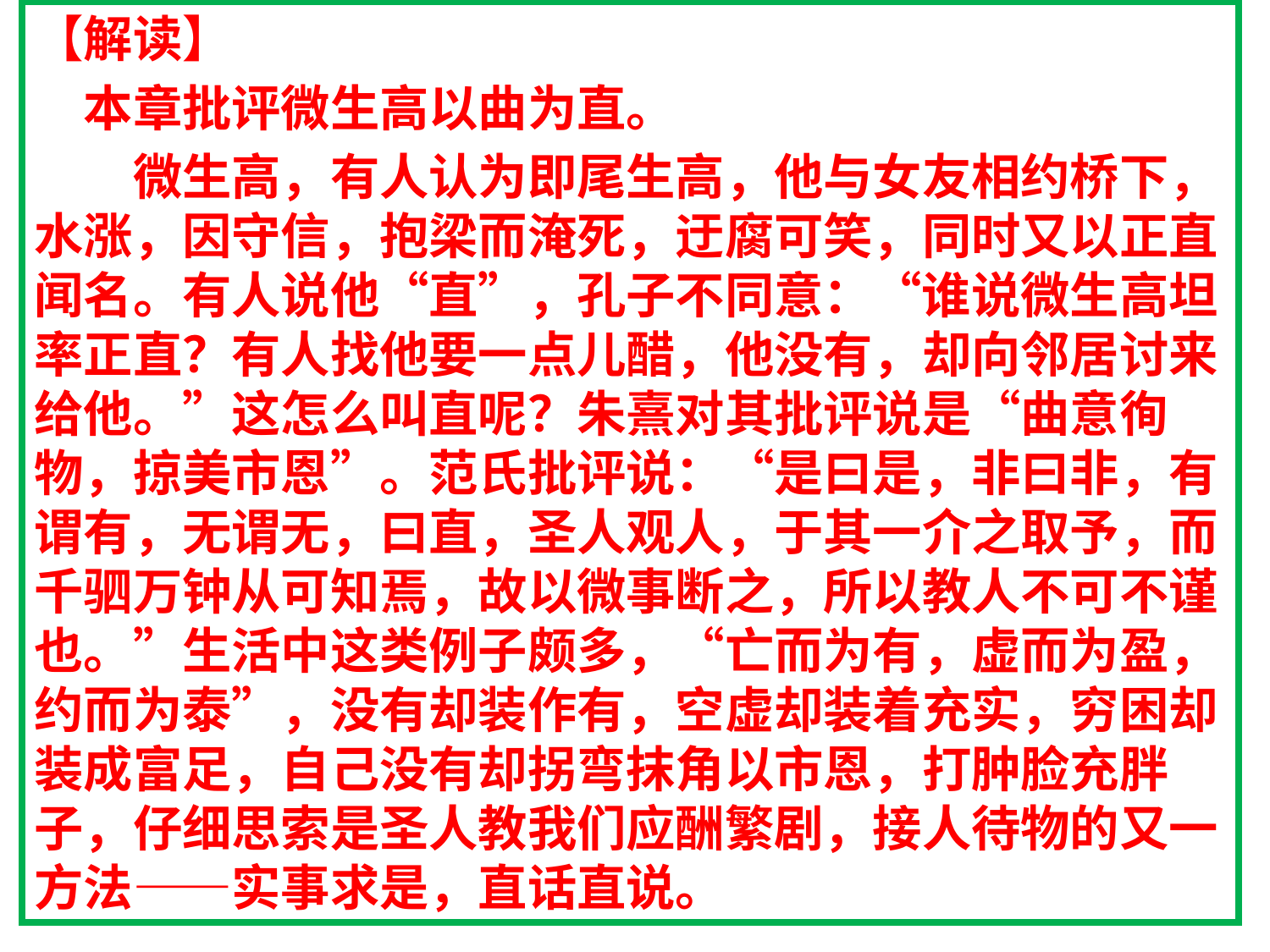

【解读】
　本章批评微生高以曲为直。
　　微生高，有人认为即尾生高，他与女友相约桥下，水涨，因守信，抱梁而淹死，迂腐可笑，同时又以正直闻名。有人说他“直”，孔子不同意：“谁说微生高坦率正直？有人找他要一点儿醋，他没有，却向邻居讨来给他。”这怎么叫直呢？朱熹对其批评说是“曲意徇物，掠美市恩”。范氏批评说：“是曰是，非曰非，有谓有，无谓无，曰直，圣人观人，于其一介之取予，而千驷万钟从可知焉，故以微事断之，所以教人不可不谨也。”生活中这类例子颇多，“亡而为有，虚而为盈，约而为泰”，没有却装作有，空虚却装着充实，穷困却装成富足，自己没有却拐弯抹角以市恩，打肿脸充胖子，仔细思索是圣人教我们应酬繁剧，接人待物的又一方法——实事求是，直话直说。